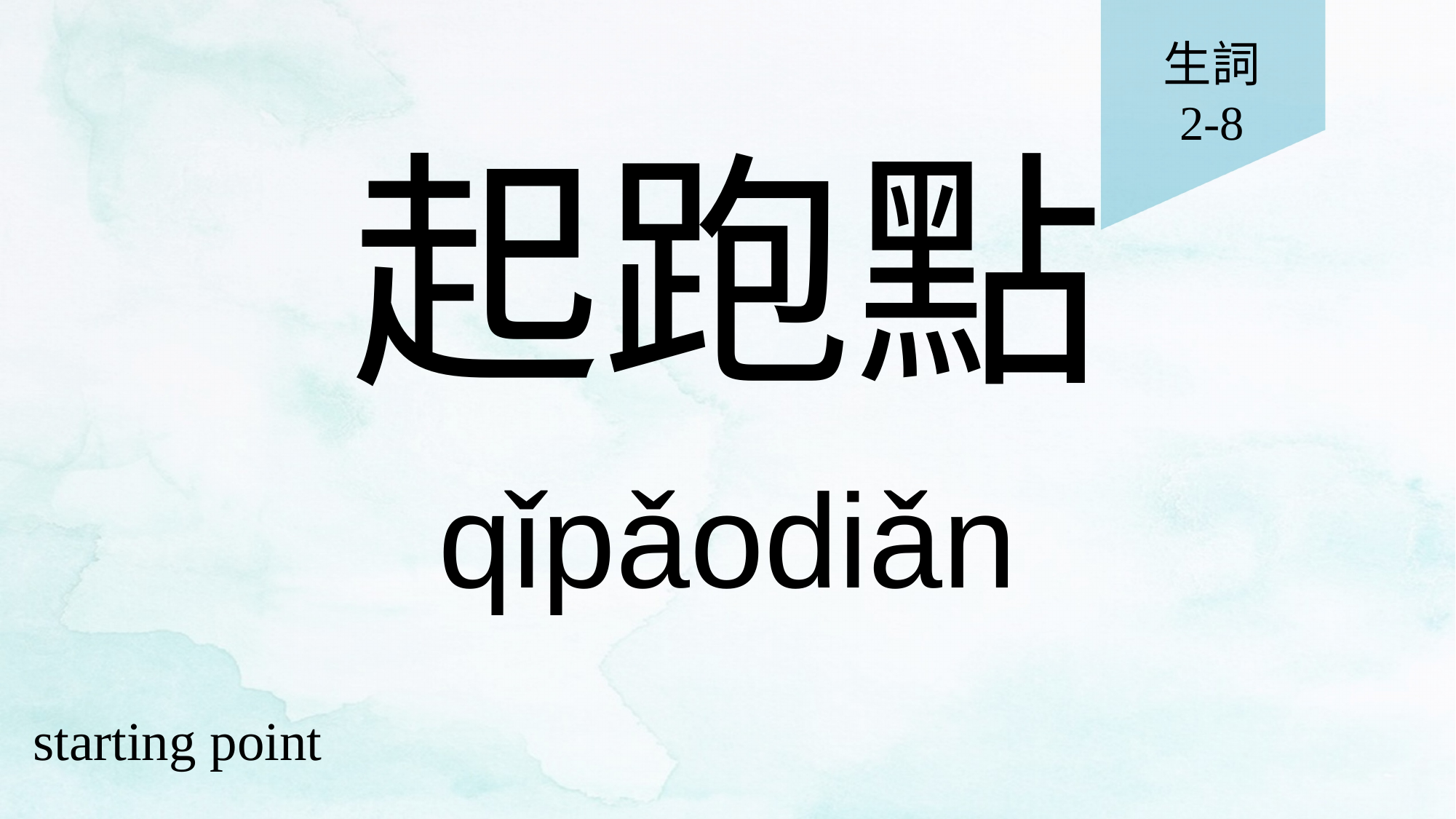

生詞
2-8
# 起跑點
qǐpǎodiǎn
starting point